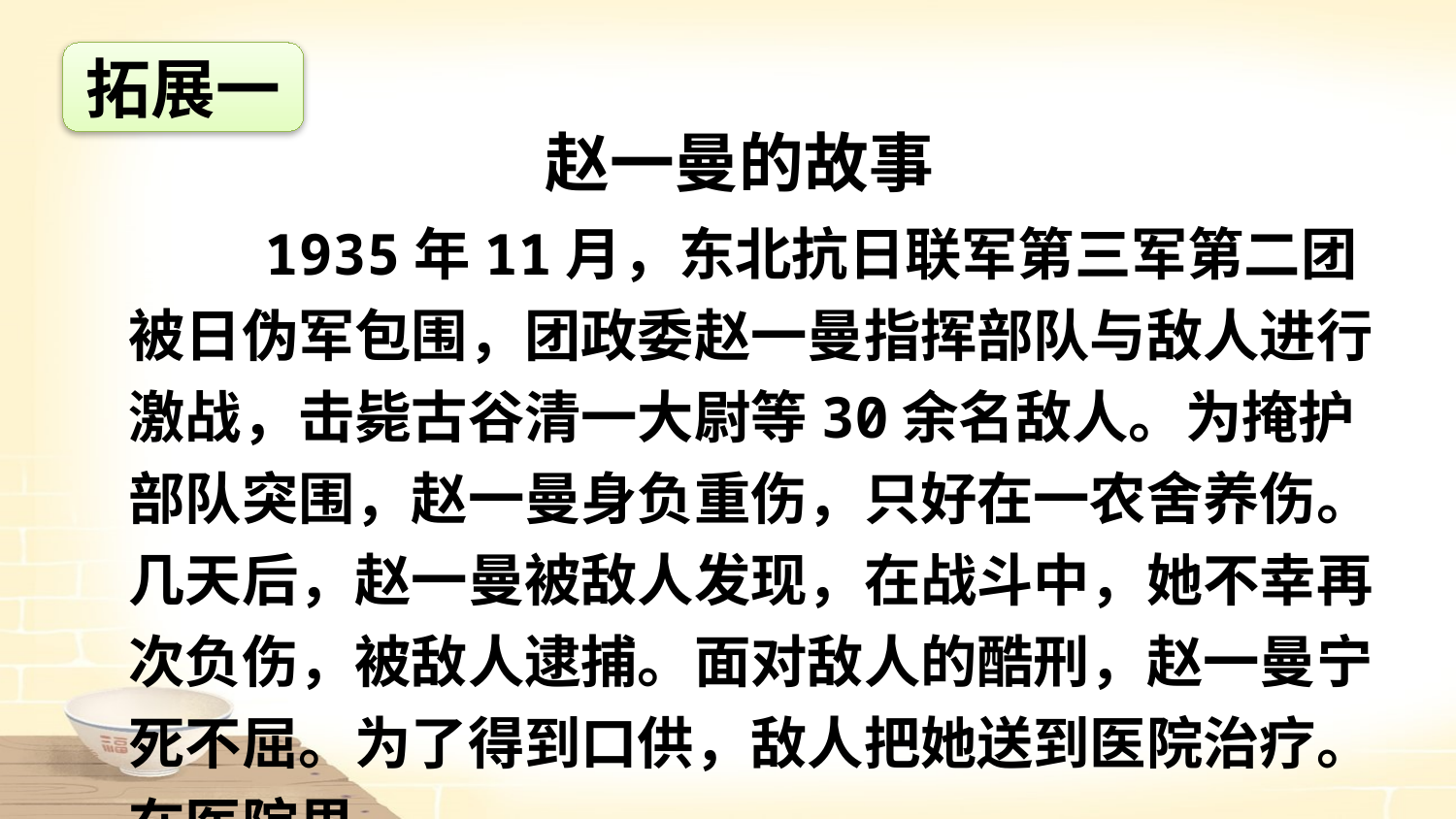

拓展一
赵一曼的故事
    1935年11月，东北抗日联军第三军第二团被日伪军包围，团政委赵一曼指挥部队与敌人进行激战，击毙古谷清一大尉等30余名敌人。为掩护部队突围，赵一曼身负重伤，只好在一农舍养伤。几天后，赵一曼被敌人发现，在战斗中，她不幸再次负伤，被敌人逮捕。面对敌人的酷刑，赵一曼宁死不屈。为了得到口供，敌人把她送到医院治疗。在医院里，